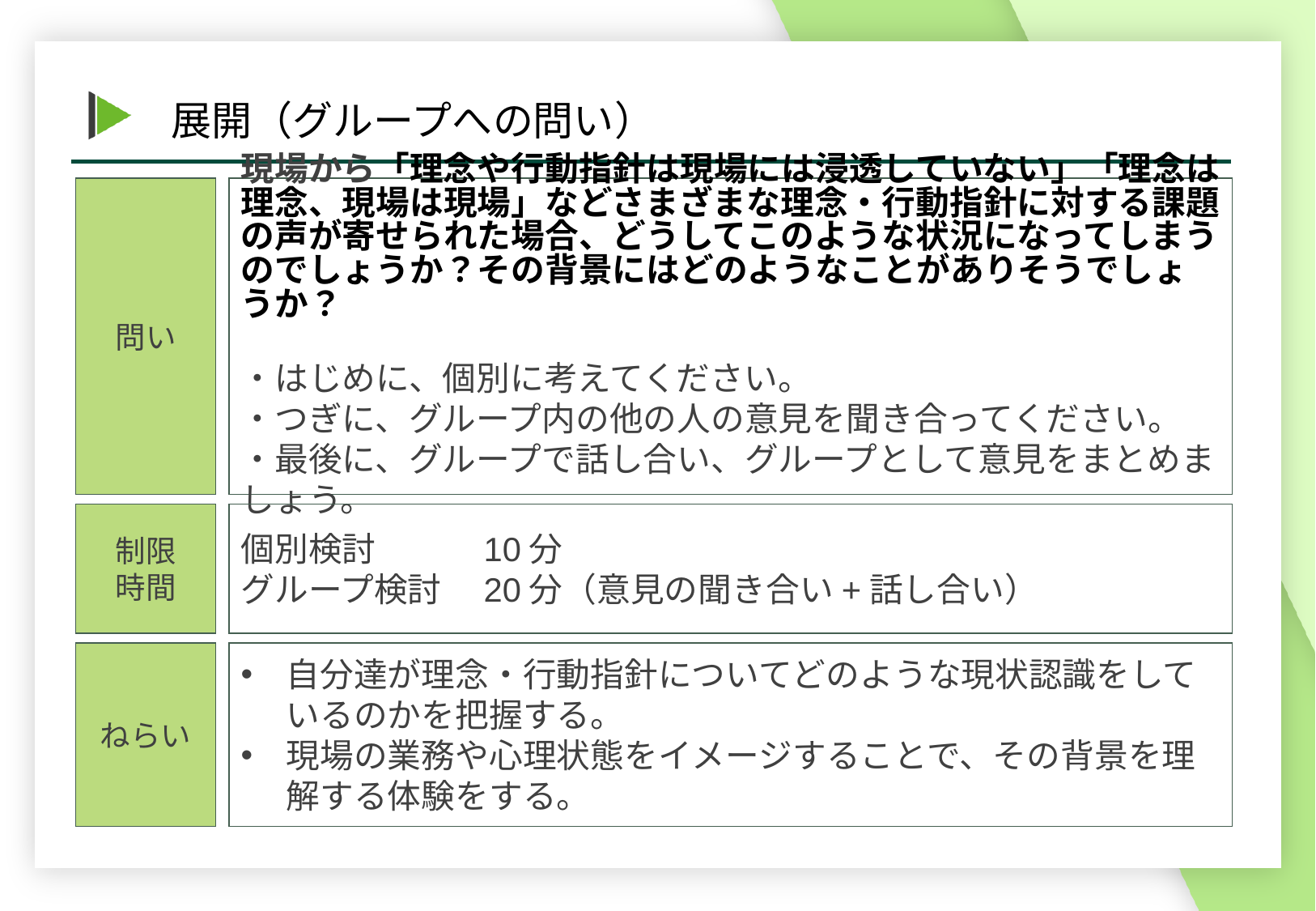

問い
現場から「理念や行動指針は現場には浸透していない」「理念は理念、現場は現場」などさまざまな理念・行動指針に対する課題の声が寄せられた場合、どうしてこのような状況になってしまうのでしょうか？その背景にはどのようなことがありそうでしょうか？

・はじめに、個別に考えてください。
・つぎに、グループ内の他の人の意見を聞き合ってください。
・最後に、グループで話し合い、グループとして意見をまとめましょう。
個別検討　　	10分
グループ検討	20分（意見の聞き合い+話し合い）
制限
時間
自分達が理念・行動指針についてどのような現状認識をしているのかを把握する。
現場の業務や心理状態をイメージすることで、その背景を理解する体験をする。
ねらい